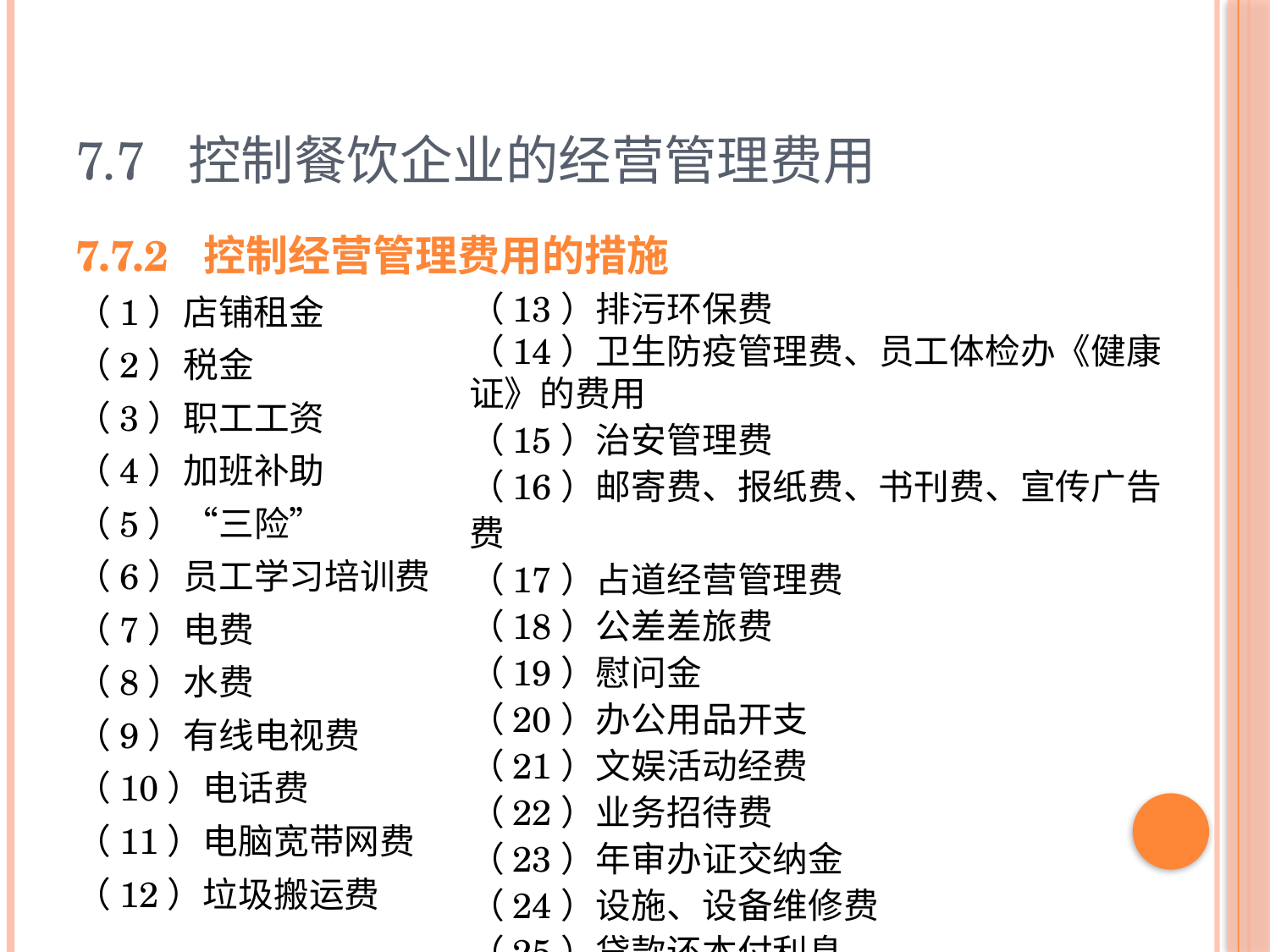

# 7.7  控制餐饮企业的经营管理费用
7.7.2  控制经营管理费用的措施
（1）店铺租金
（2）税金
（3）职工工资
（4）加班补助
（5）“三险”
（6）员工学习培训费
（7）电费
（8）水费
（9）有线电视费
（10）电话费
（11）电脑宽带网费
（12）垃圾搬运费

（13）排污环保费
（14）卫生防疫管理费、员工体检办《健康证》的费用
（15）治安管理费
（16）邮寄费、报纸费、书刊费、宣传广告费
（17）占道经营管理费
（18）公差差旅费
（19）慰问金
（20）办公用品开支
（21）文娱活动经费
（22）业务招待费
（23）年审办证交纳金
（24）设施、设备维修费
（25）贷款还本付利息